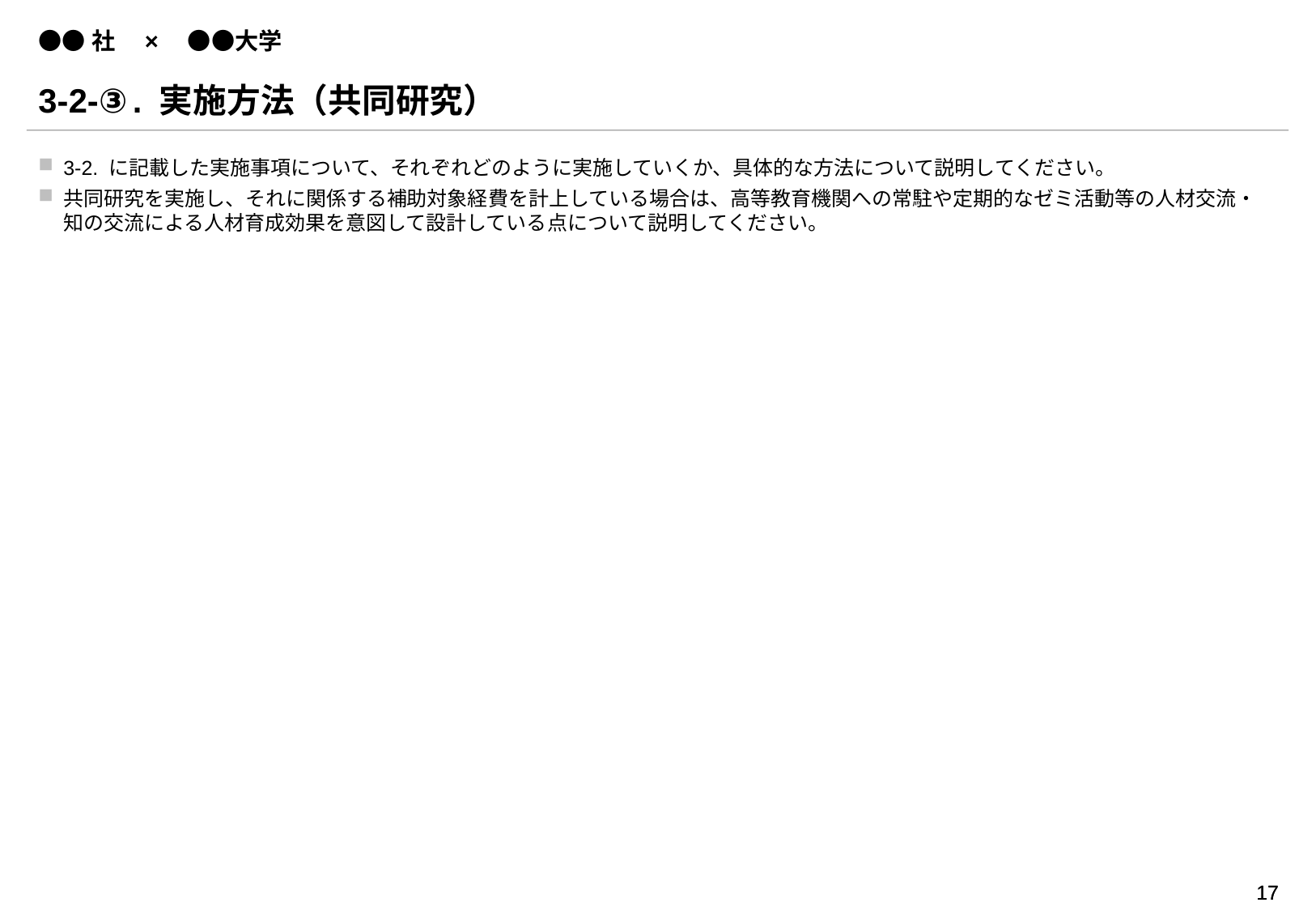

# ●●社　×　●●大学
3-2-③. 実施方法（共同研究）
3-2. に記載した実施事項について、それぞれどのように実施していくか、具体的な方法について説明してください。
共同研究を実施し、それに関係する補助対象経費を計上している場合は、高等教育機関への常駐や定期的なゼミ活動等の人材交流・知の交流による人材育成効果を意図して設計している点について説明してください。